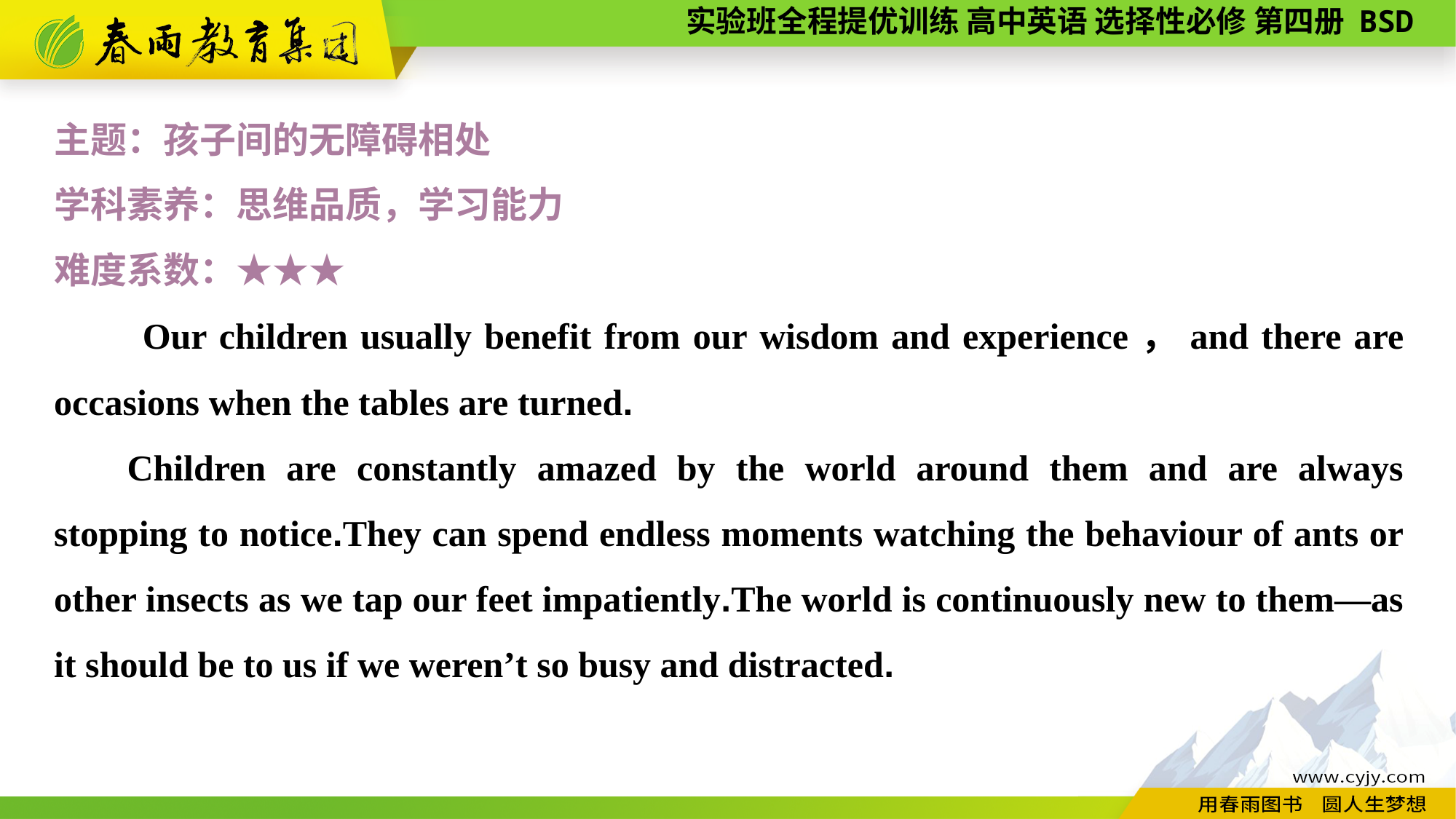

主题：孩子间的无障碍相处
学科素养：思维品质，学习能力
难度系数：★★★
　　Our children usually benefit from our wisdom and experience，and there are occasions when the tables are turned.
Children are constantly amazed by the world around them and are always stopping to notice.They can spend endless moments watching the behaviour of ants or other insects as we tap our feet impatiently.The world is continuously new to them—as it should be to us if we weren’t so busy and distracted.